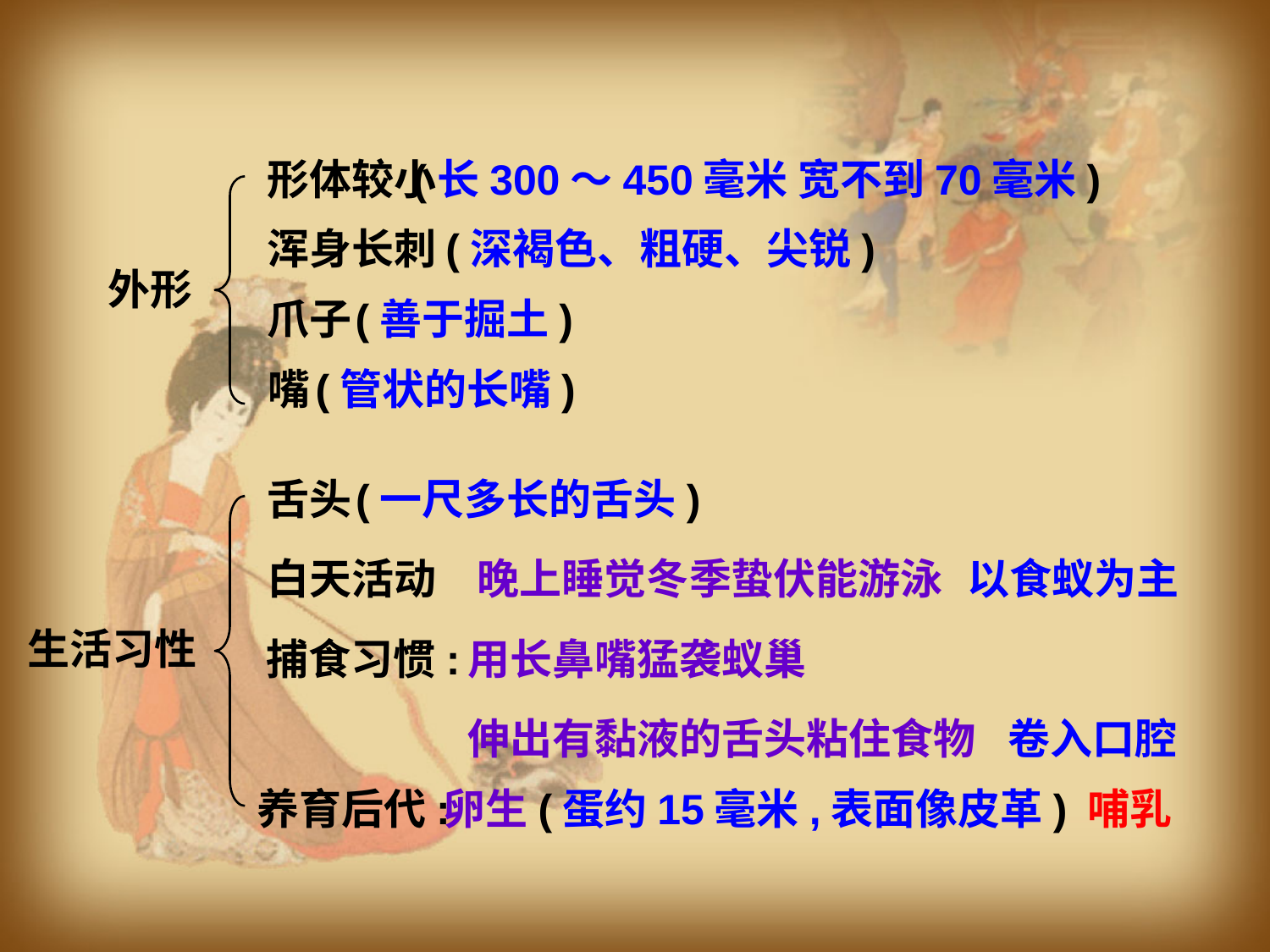

形体较小
(长300～450毫米 宽不到70毫米)

浑身长刺
(深褐色、粗硬、尖锐)
外形
爪子
(善于掘土)
嘴
(管状的长嘴)
舌头
(一尺多长的舌头)

白天活动
晚上睡觉冬季蛰伏能游泳
以食蚁为主
生活习性
捕食习惯:
用长鼻嘴猛袭蚁巢
伸出有黏液的舌头粘住食物
卷入口腔
养育后代:
卵生(蛋约15毫米,表面像皮革)
哺乳